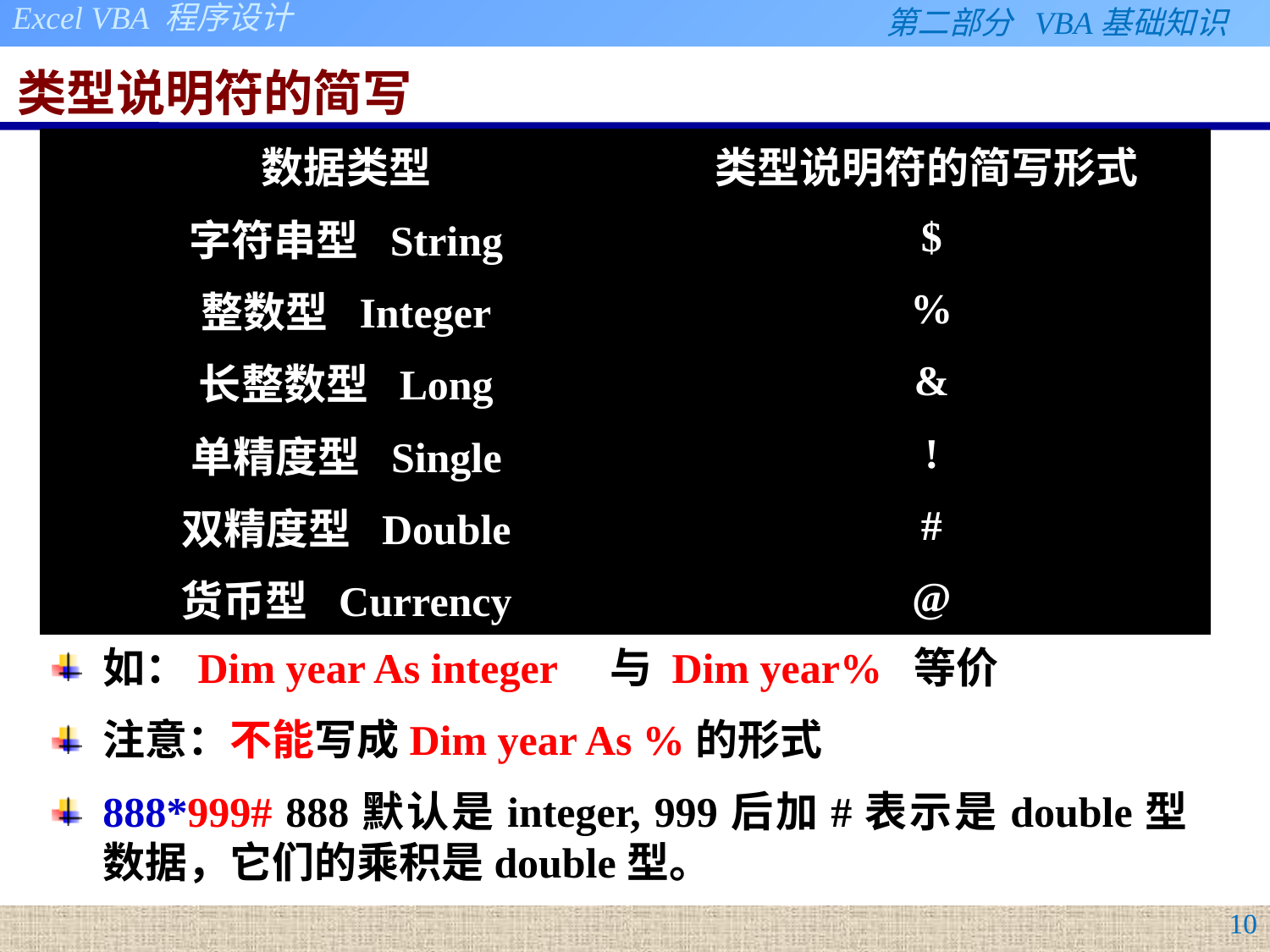

# 类型说明符的简写
| 数据类型 | 类型说明符的简写形式 |
| --- | --- |
| 字符串型 String | $ |
| 整数型 Integer | % |
| 长整数型 Long | & |
| 单精度型 Single | ! |
| 双精度型 Double | # |
| 货币型 Currency | @ |
如：Dim year As integer    与 Dim year%  等价
注意：不能写成Dim year As %的形式
888*999# 888默认是integer, 999后加#表示是double型数据，它们的乘积是double型。